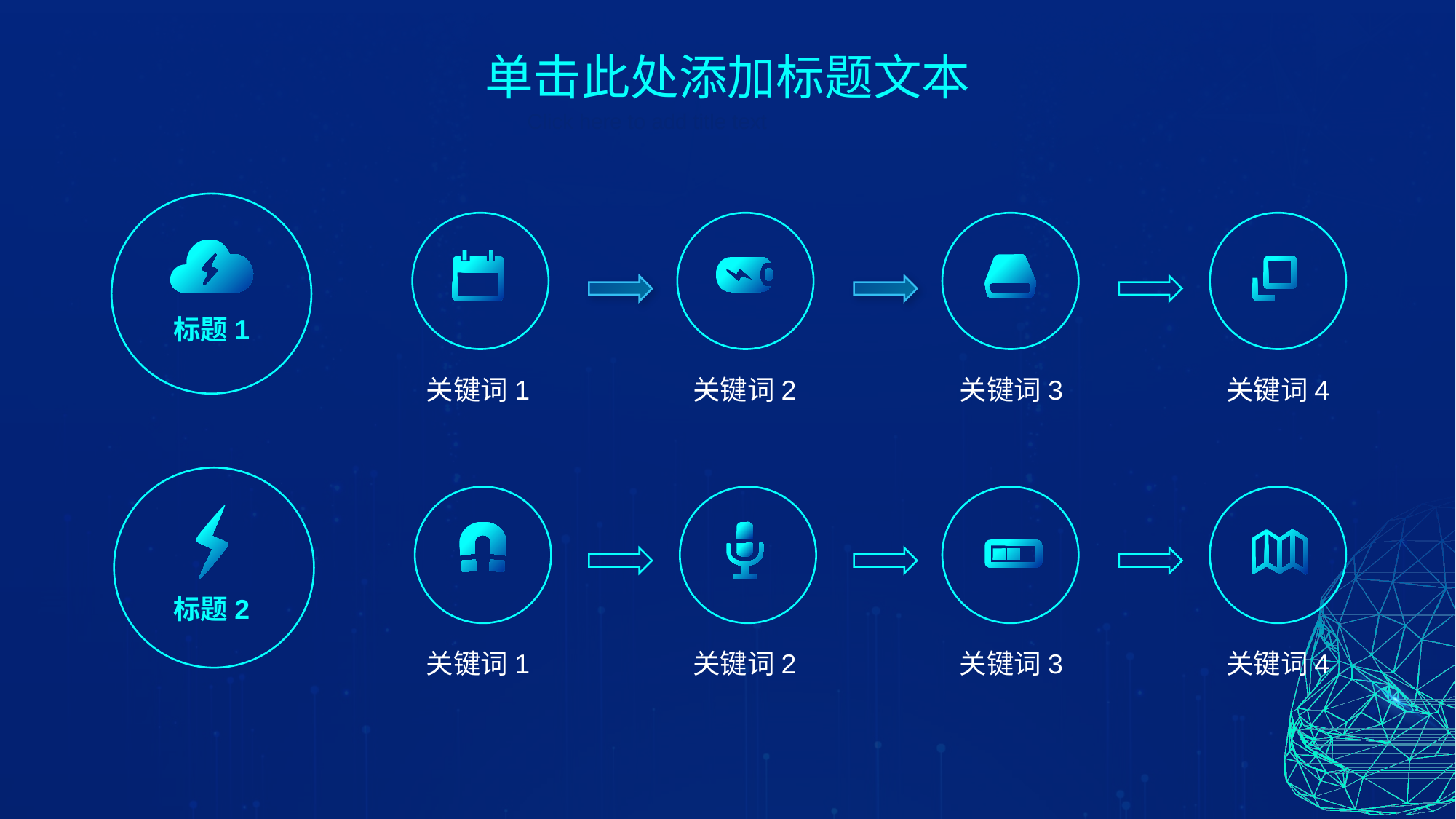

单击此处添加标题文本
Click here to add title text

标题1
关键词1
关键词2
关键词3
关键词4

标题2
关键词1
关键词2
关键词3
关键词4